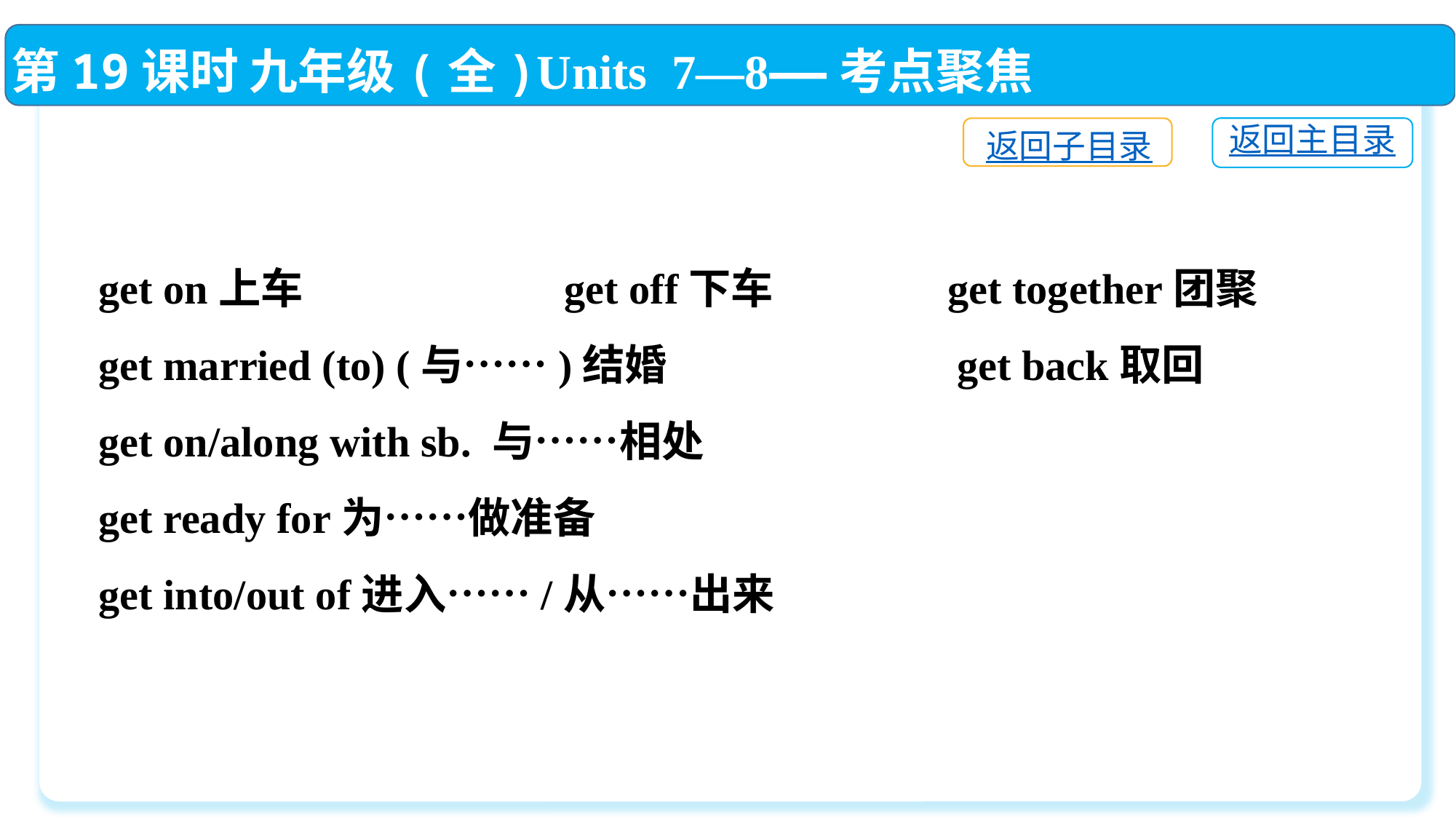

第19课时 九年级(全)Units  7—8——考点聚焦

返回主目录

返回子目录

get on上车                          get off下车                 get together团聚
get married (to) (与……)结婚                             get back取回
get on/along with sb. 与……相处
get ready for为……做准备
get into/out of进入……/从……出来